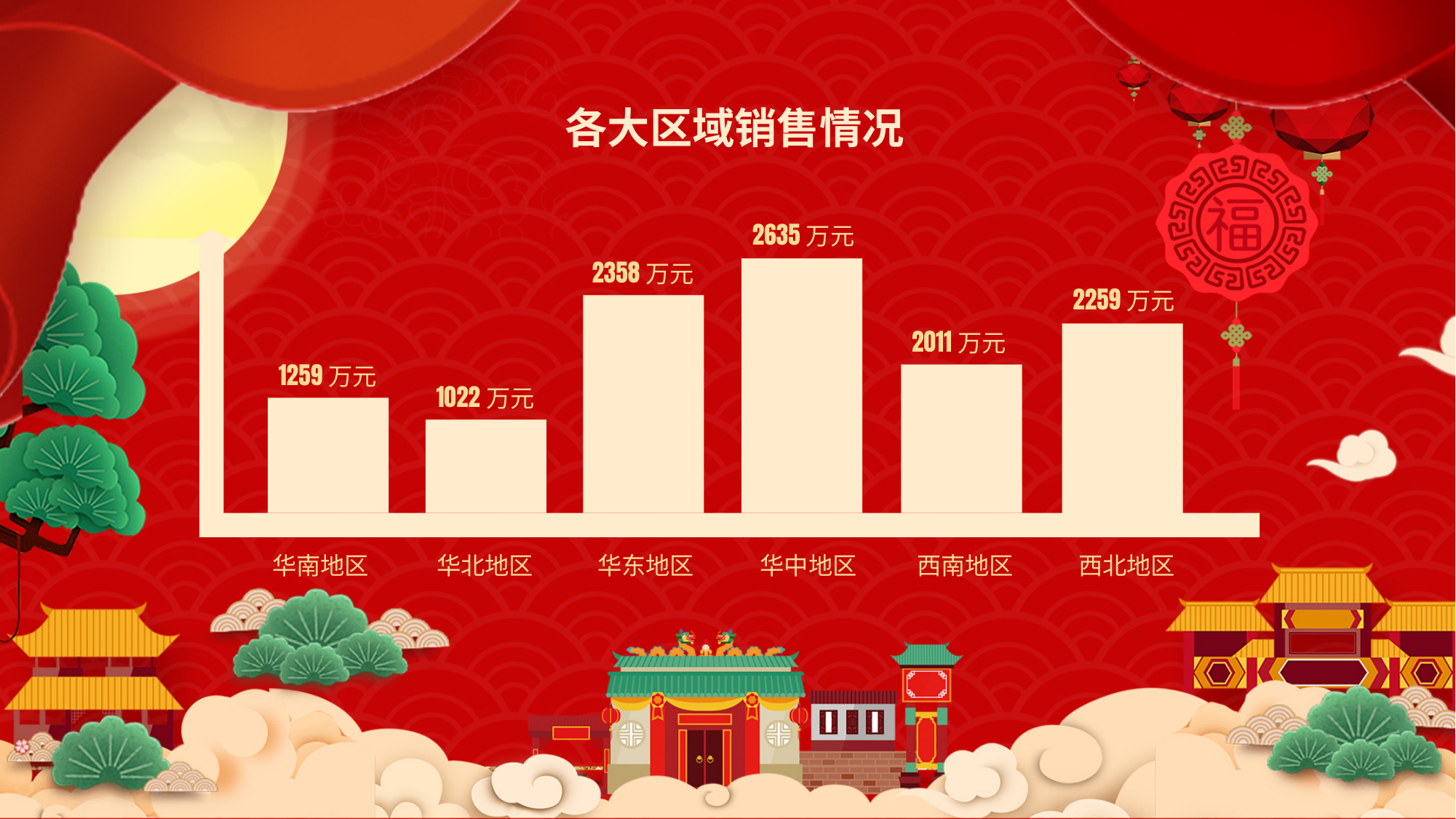

各大区域销售情况
2635万元

2358万元

2259万元

2011万元

1259万元

1022万元

华南地区
西南地区
华北地区
华东地区
华中地区
西北地区